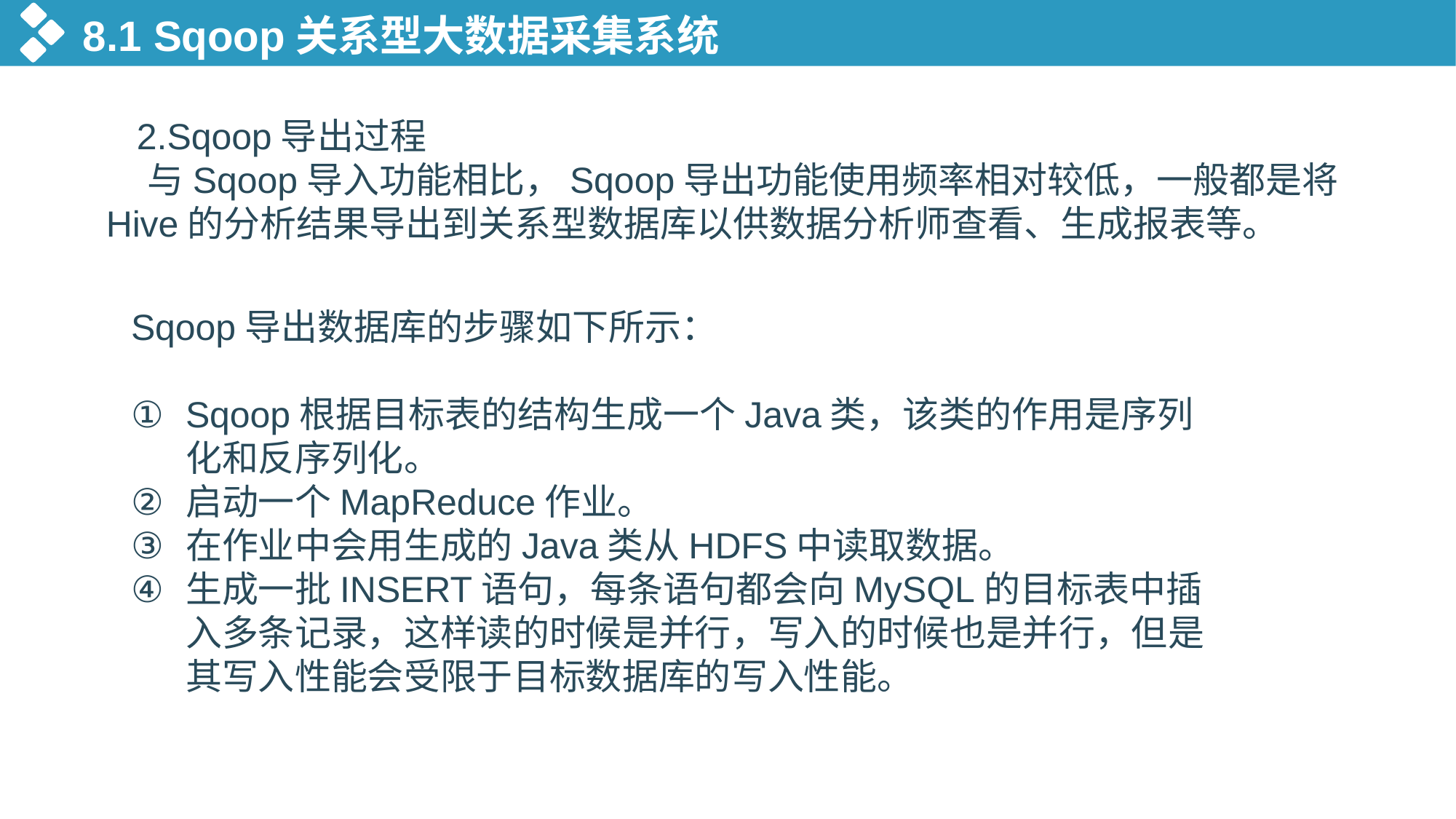

8.1 Sqoop关系型大数据采集系统

   2.Sqoop导出过程
    与Sqoop导入功能相比，Sqoop导出功能使用频率相对较低，一般都是将Hive的分析结果导出到关系型数据库以供数据分析师查看、生成报表等。
Sqoop导出数据库的步骤如下所示：

Sqoop根据目标表的结构生成一个Java类，该类的作用是序列化和反序列化。
启动一个MapReduce作业。
在作业中会用生成的Java类从HDFS中读取数据。
生成一批INSERT语句，每条语句都会向MySQL的目标表中插入多条记录，这样读的时候是并行，写入的时候也是并行，但是其写入性能会受限于目标数据库的写入性能。